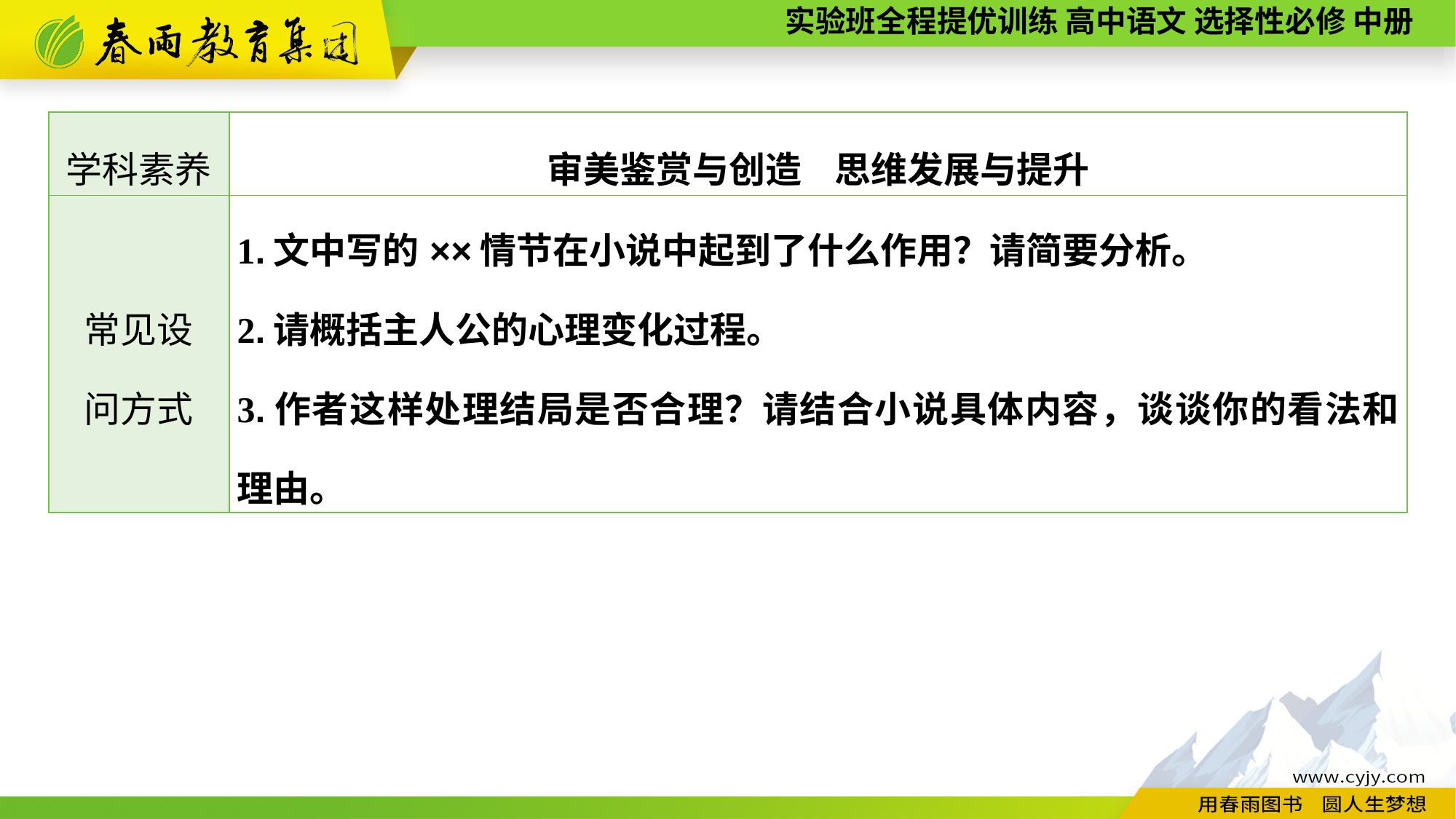

| 学科素养 | 审美鉴赏与创造 思维发展与提升 |
| --- | --- |
| 常见设 问方式 | 1.文中写的××情节在小说中起到了什么作用？请简要分析。 2.请概括主人公的心理变化过程。 3.作者这样处理结局是否合理？请结合小说具体内容，谈谈你的看法和理由。 |